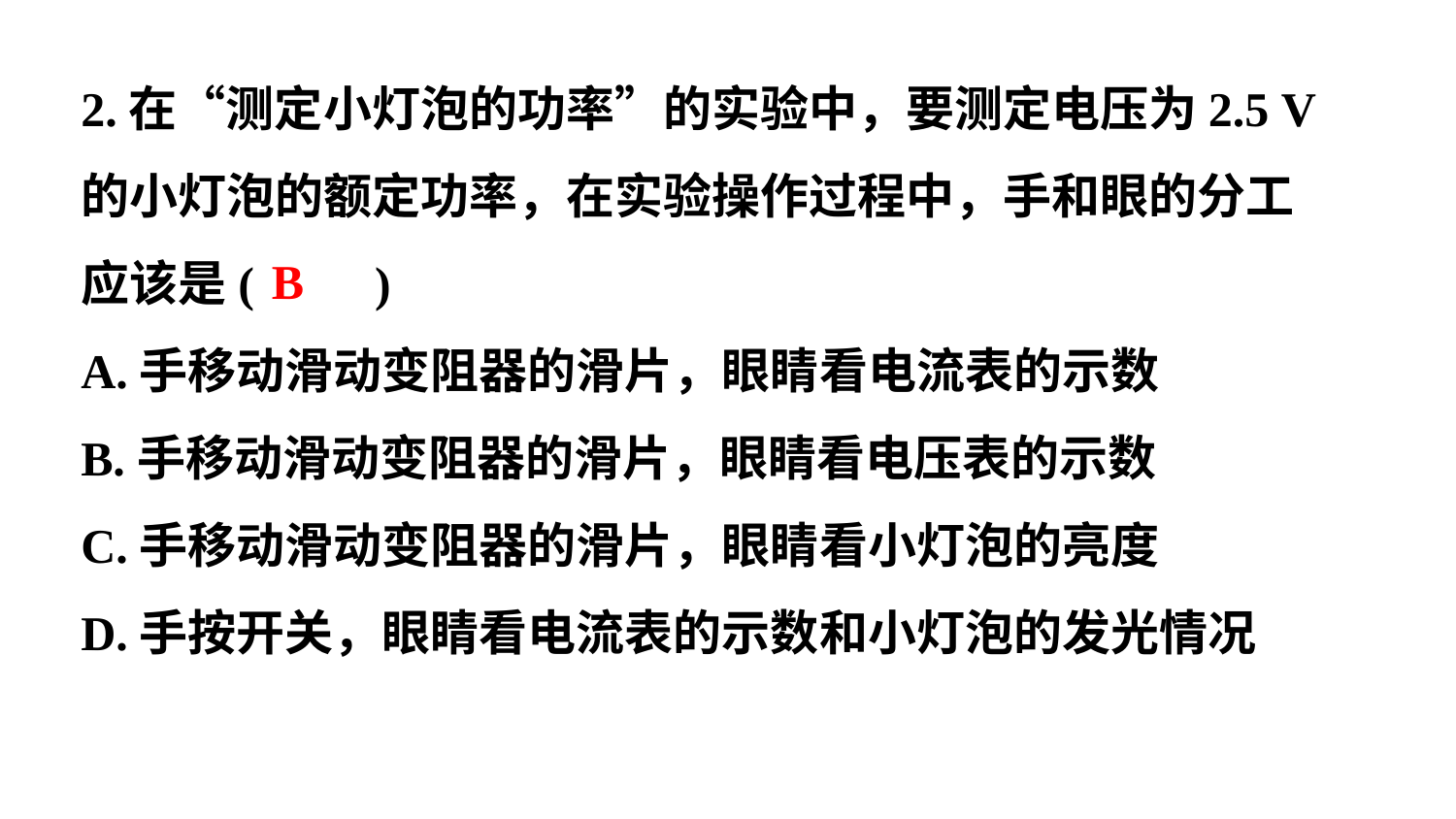

2.在“测定小灯泡的功率”的实验中，要测定电压为2.5 V的小灯泡的额定功率，在实验操作过程中，手和眼的分工应该是(　　)
A.手移动滑动变阻器的滑片，眼睛看电流表的示数
B.手移动滑动变阻器的滑片，眼睛看电压表的示数
C.手移动滑动变阻器的滑片，眼睛看小灯泡的亮度
D.手按开关，眼睛看电流表的示数和小灯泡的发光情况
B